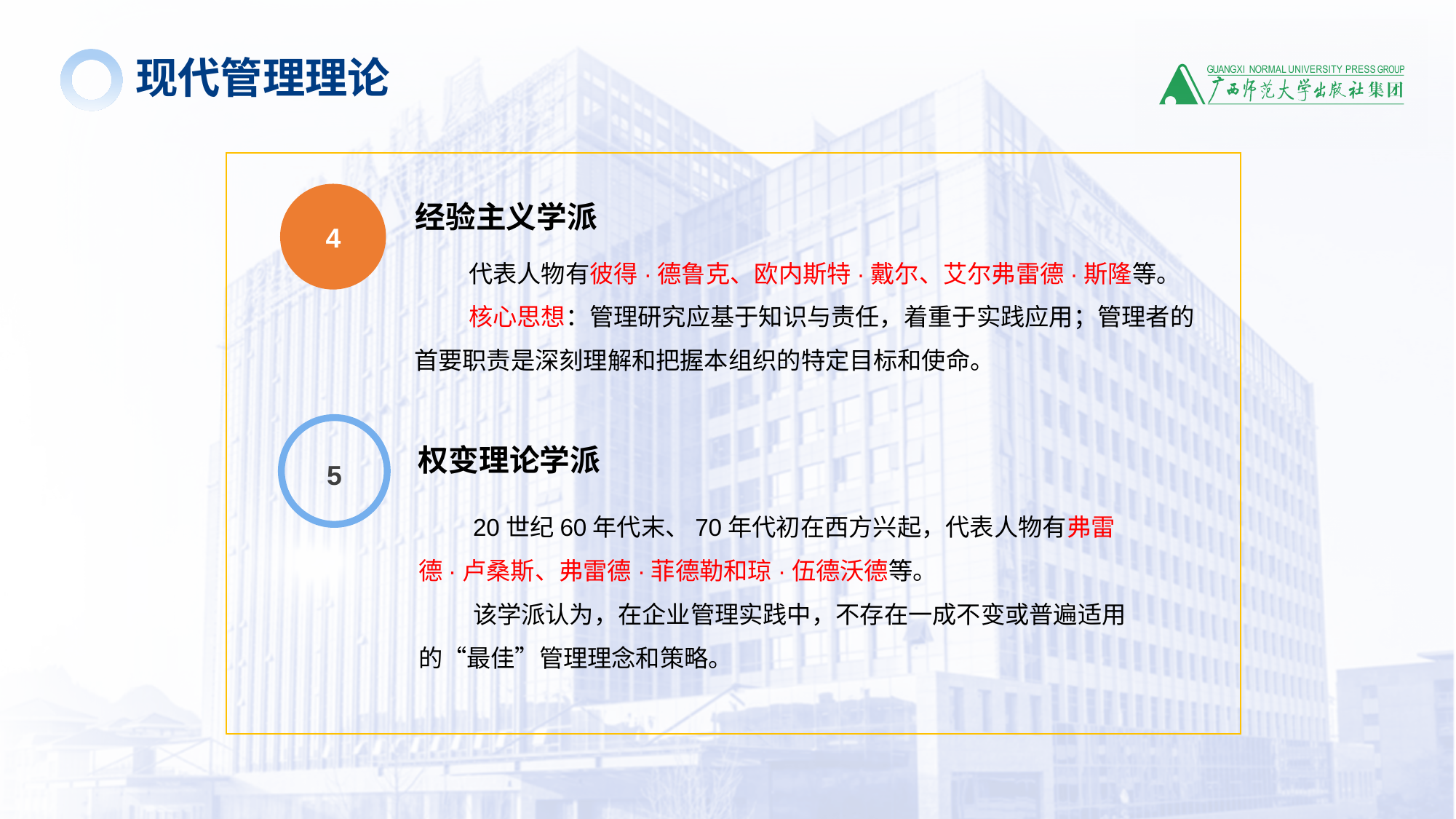

现代管理理论

经验主义学派
代表人物有彼得·德鲁克、欧内斯特·戴尔、艾尔弗雷德·斯隆等。
核心思想：管理研究应基于知识与责任，着重于实践应用；管理者的首要职责是深刻理解和把握本组织的特定目标和使命。

4

5
权变理论学派
20世纪60年代末、70年代初在西方兴起，代表人物有弗雷德·卢桑斯、弗雷德·菲德勒和琼·伍德沃德等。
该学派认为，在企业管理实践中，不存在一成不变或普遍适用的“最佳”管理理念和策略。